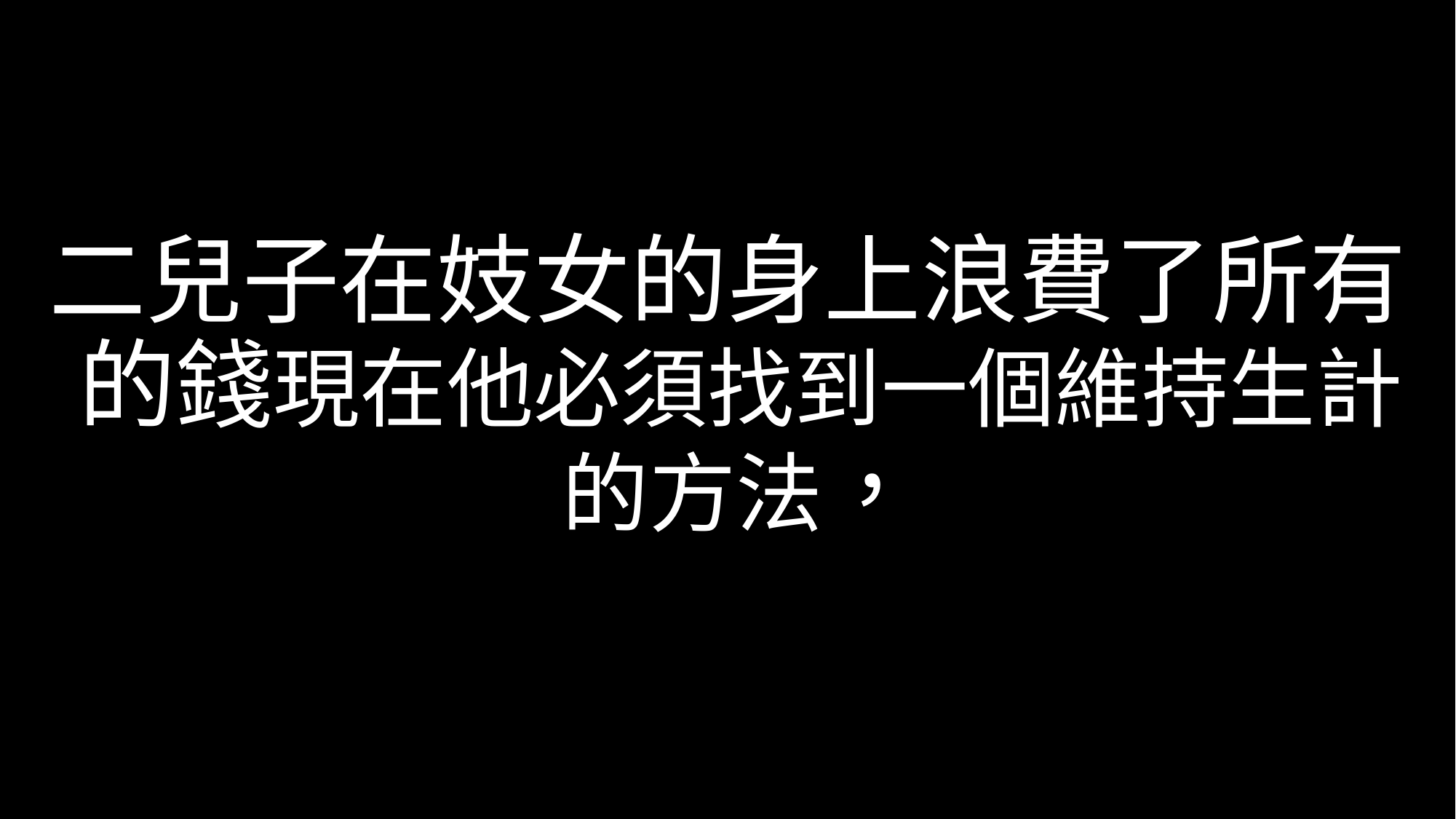

二兒子在妓女的身上浪費了所有的錢現在他必須找到一個維持生計的方法，